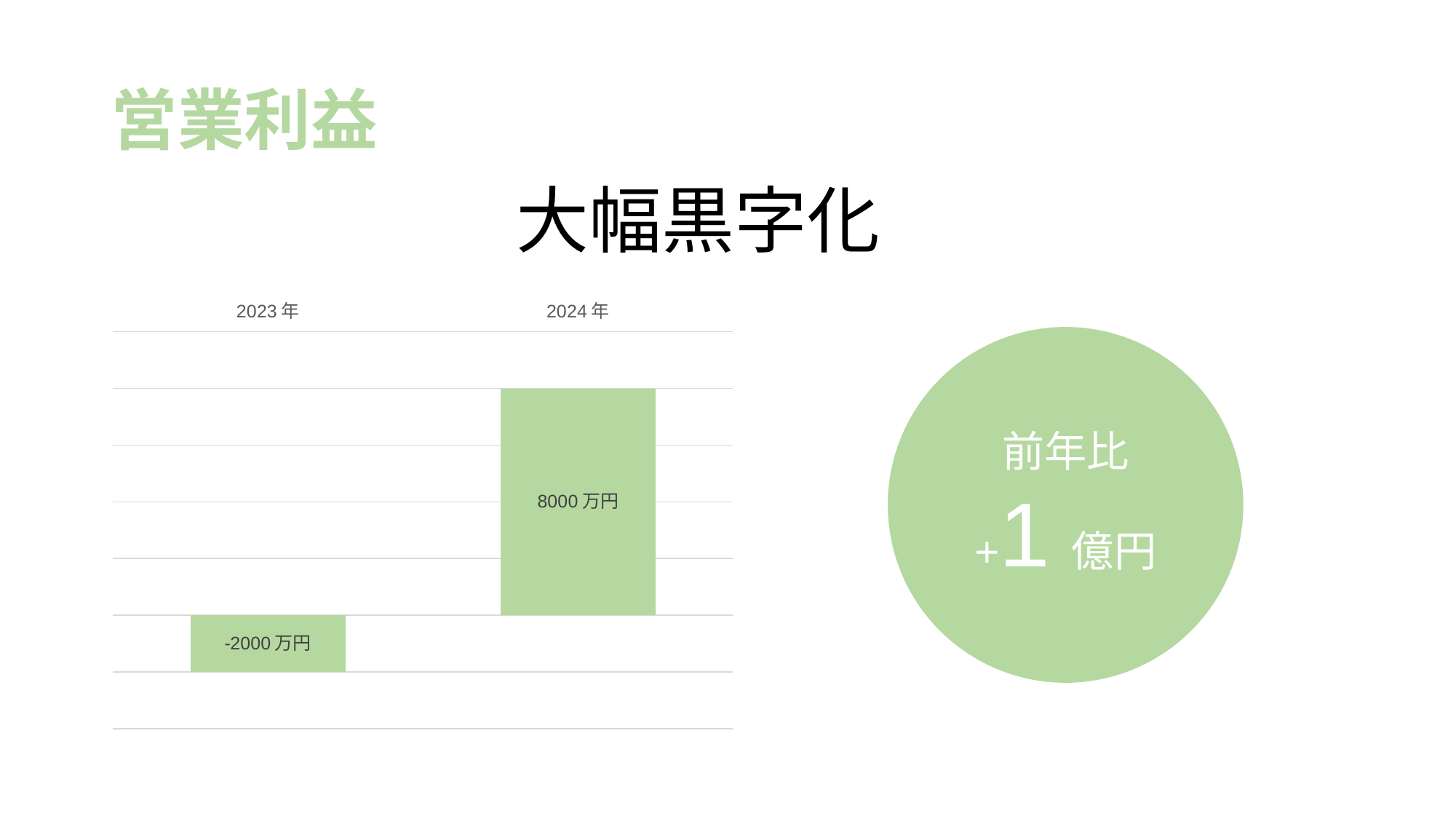

# 営業利益
大幅黒字化

### Chart

| Category | 営業利益 | 列1 |
|---|---|---|
| 2023年 | -2000.0 | None |
| 2024年 | 8000.0 | None |
前年比
+1億円